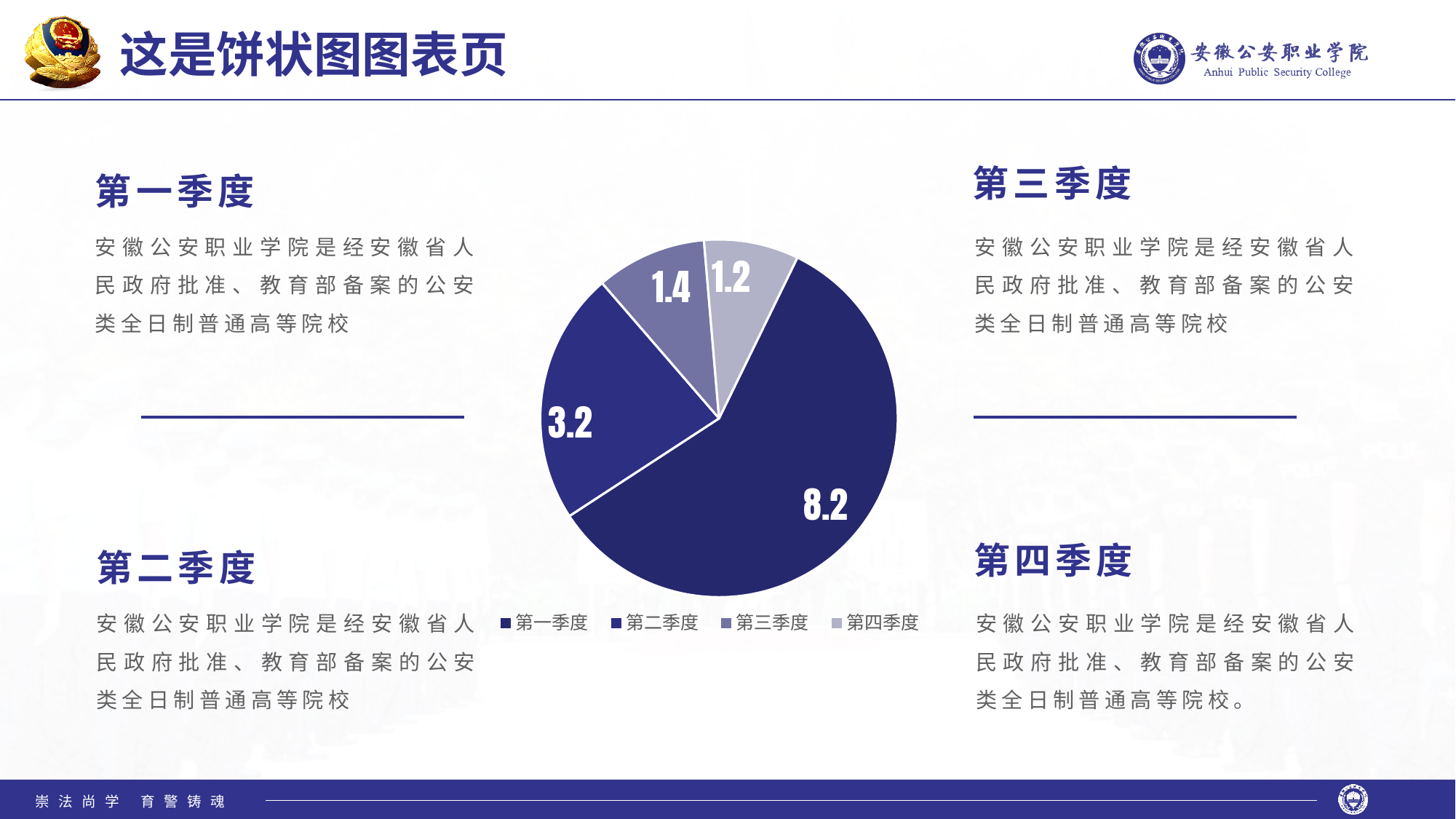

这是饼状图图表页
第三季度
第一季度
安徽公安职业学院是经安徽省人民政府批准、教育部备案的公安类全日制普通高等院校
安徽公安职业学院是经安徽省人民政府批准、教育部备案的公安类全日制普通高等院校

### Chart

| Category | 销售额 |
|---|---|
| 第一季度 | 8.2 |
| 第二季度 | 3.2 |
| 第三季度 | 1.4 |
| 第四季度 | 1.2 |
第四季度
第二季度
安徽公安职业学院是经安徽省人民政府批准、教育部备案的公安类全日制普通高等院校
安徽公安职业学院是经安徽省人民政府批准、教育部备案的公安类全日制普通高等院校。